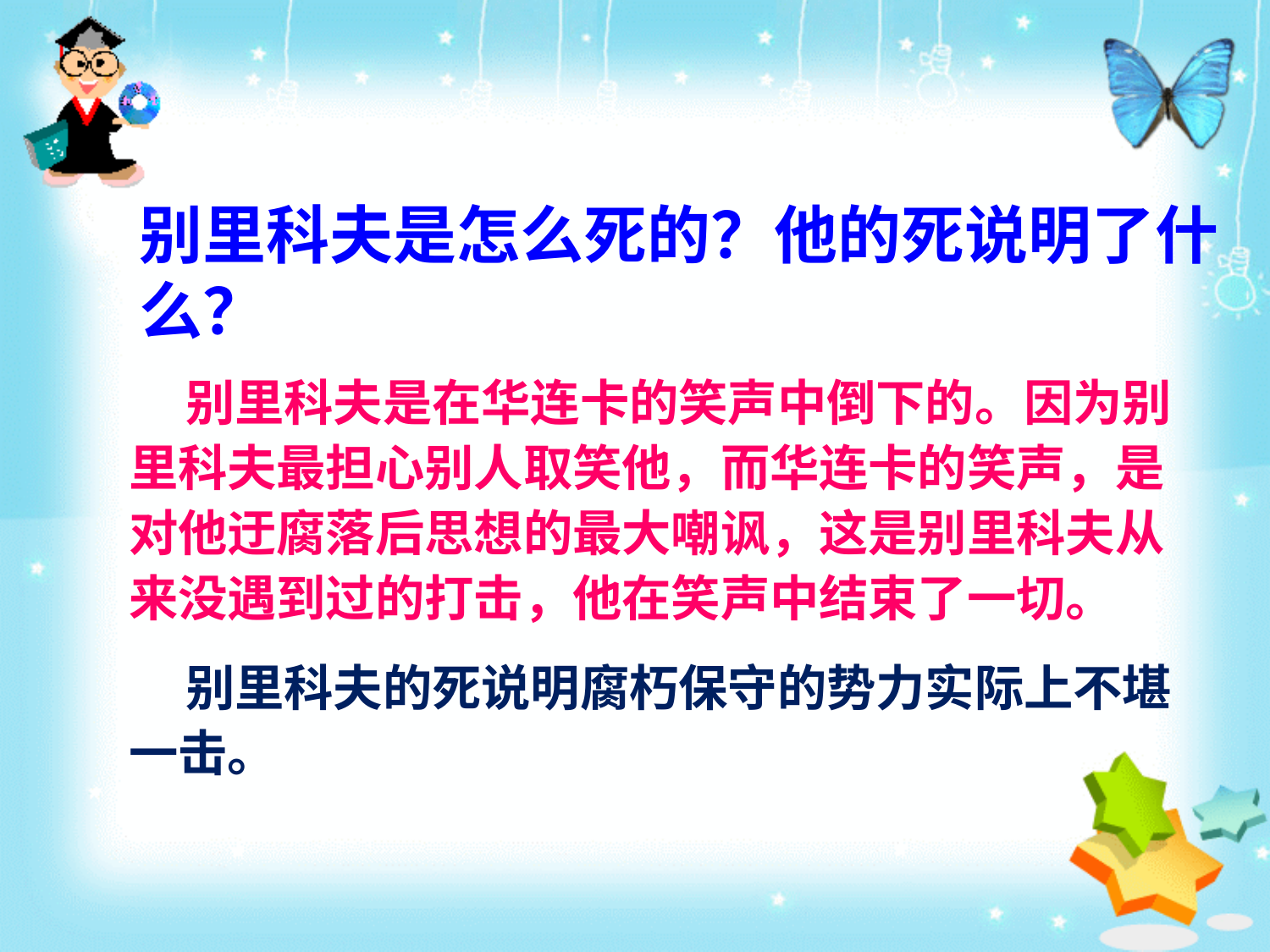

别里科夫是怎么死的？他的死说明了什么？
    别里科夫是在华连卡的笑声中倒下的。因为别里科夫最担心别人取笑他，而华连卡的笑声，是对他迂腐落后思想的最大嘲讽，这是别里科夫从来没遇到过的打击，他在笑声中结束了一切。
    别里科夫的死说明腐朽保守的势力实际上不堪一击。